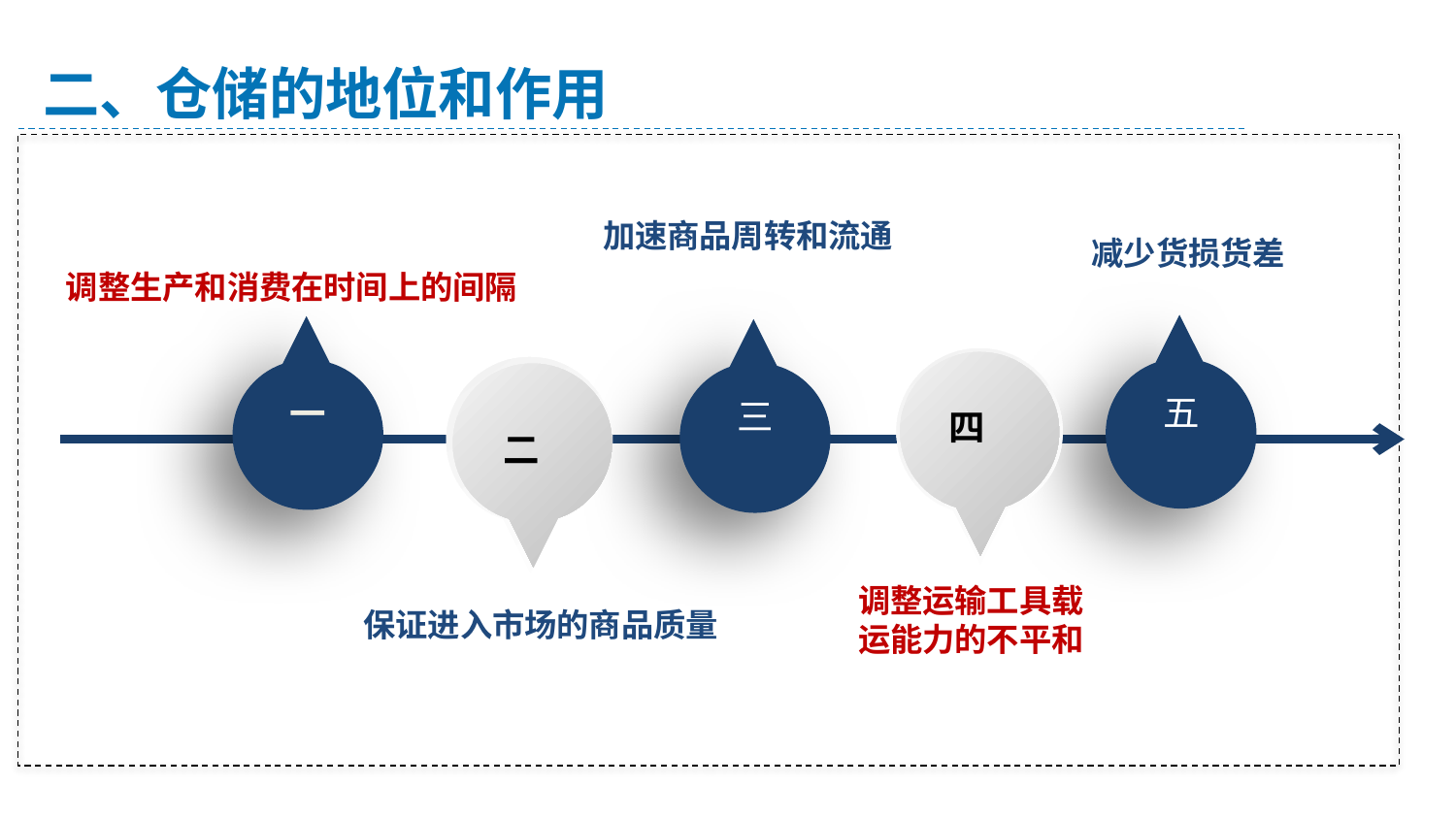

二、仓储的地位和作用

加速商品周转和流通
减少货损货差
调整生产和消费在时间上的间隔
五
一
三

四
二
调整运输工具载运能力的不平和
保证进入市场的商品质量